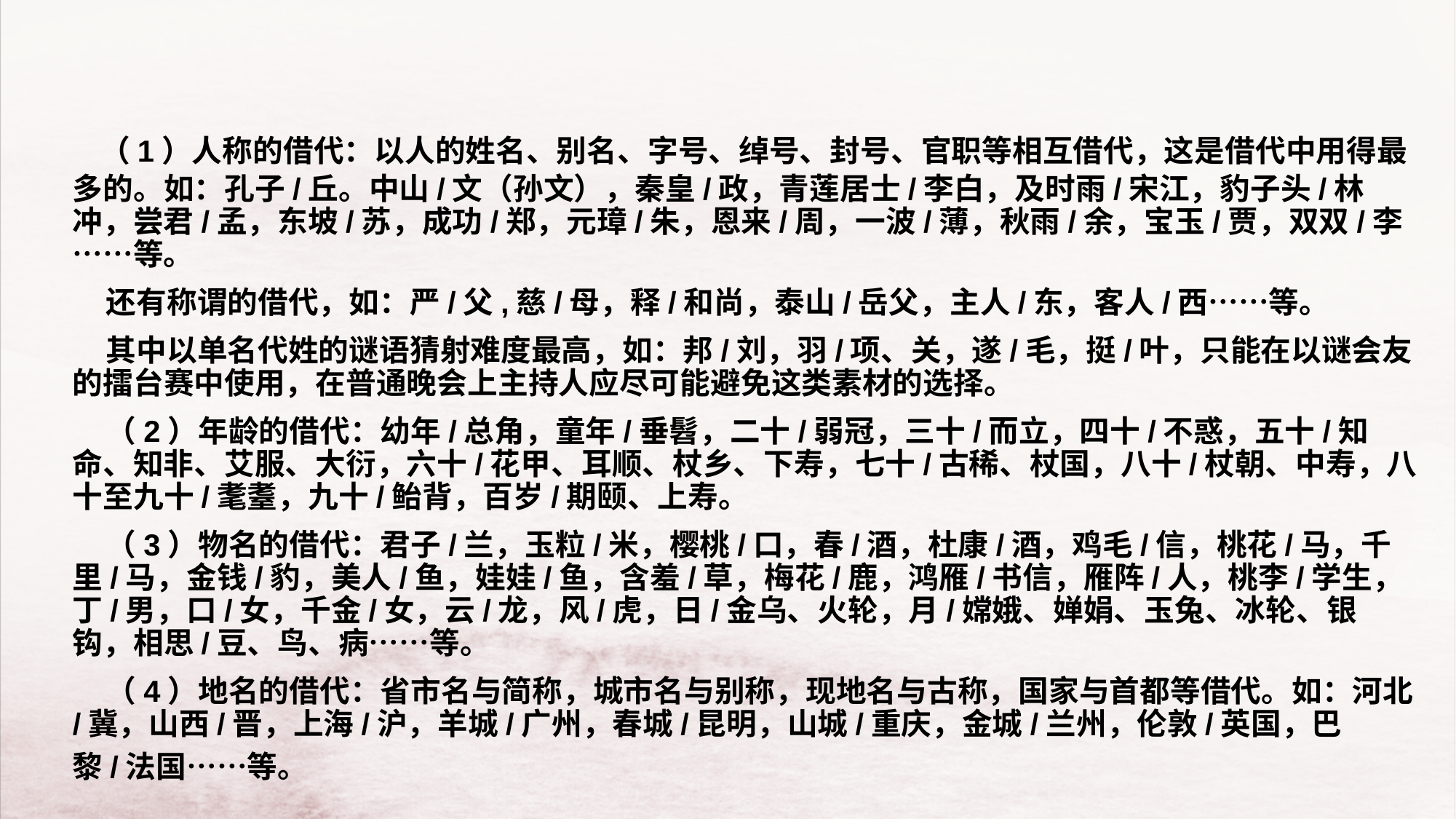

（1）人称的借代：以人的姓名、别名、字号、绰号、封号、官职等相互借代，这是借代中用得最多的。如：孔子/丘。中山/文（孙文），秦皇/政，青莲居士/李白，及时雨/宋江，豹子头/林冲，尝君/孟，东坡/苏，成功/郑，元璋/朱，恩来/周，一波/薄，秋雨/余，宝玉/贾，双双/李……等。
　　还有称谓的借代，如：严/父,慈/母，释/和尚，泰山/岳父，主人/东，客人/西……等。
　　其中以单名代姓的谜语猜射难度最高，如：邦/刘，羽/项、关，遂/毛，挺/叶，只能在以谜会友的擂台赛中使用，在普通晚会上主持人应尽可能避免这类素材的选择。
　　（2）年龄的借代：幼年/总角，童年/垂髫，二十/弱冠，三十/而立，四十/不惑，五十/知命、知非、艾服、大衍，六十/花甲、耳顺、杖乡、下寿，七十/古稀、杖国，八十/杖朝、中寿，八十至九十/耄耋，九十/鲐背，百岁/期颐、上寿。
　　（3）物名的借代：君子/兰，玉粒/米，樱桃/口，春/酒，杜康/酒，鸡毛/信，桃花/马，千里/马，金钱/豹，美人/鱼，娃娃/鱼，含羞/草，梅花/鹿，鸿雁/书信，雁阵/人，桃李/学生，丁/男，口/女，千金/女，云/龙，风/虎，日/金乌、火轮，月/嫦娥、婵娟、玉兔、冰轮、银钩，相思/豆、鸟、病……等。
　　（4）地名的借代：省市名与简称，城市名与别称，现地名与古称，国家与首都等借代。如：河北/冀，山西/晋，上海/沪，羊城/广州，春城/昆明，山城/重庆，金城/兰州，伦敦/英国，巴黎/法国……等。